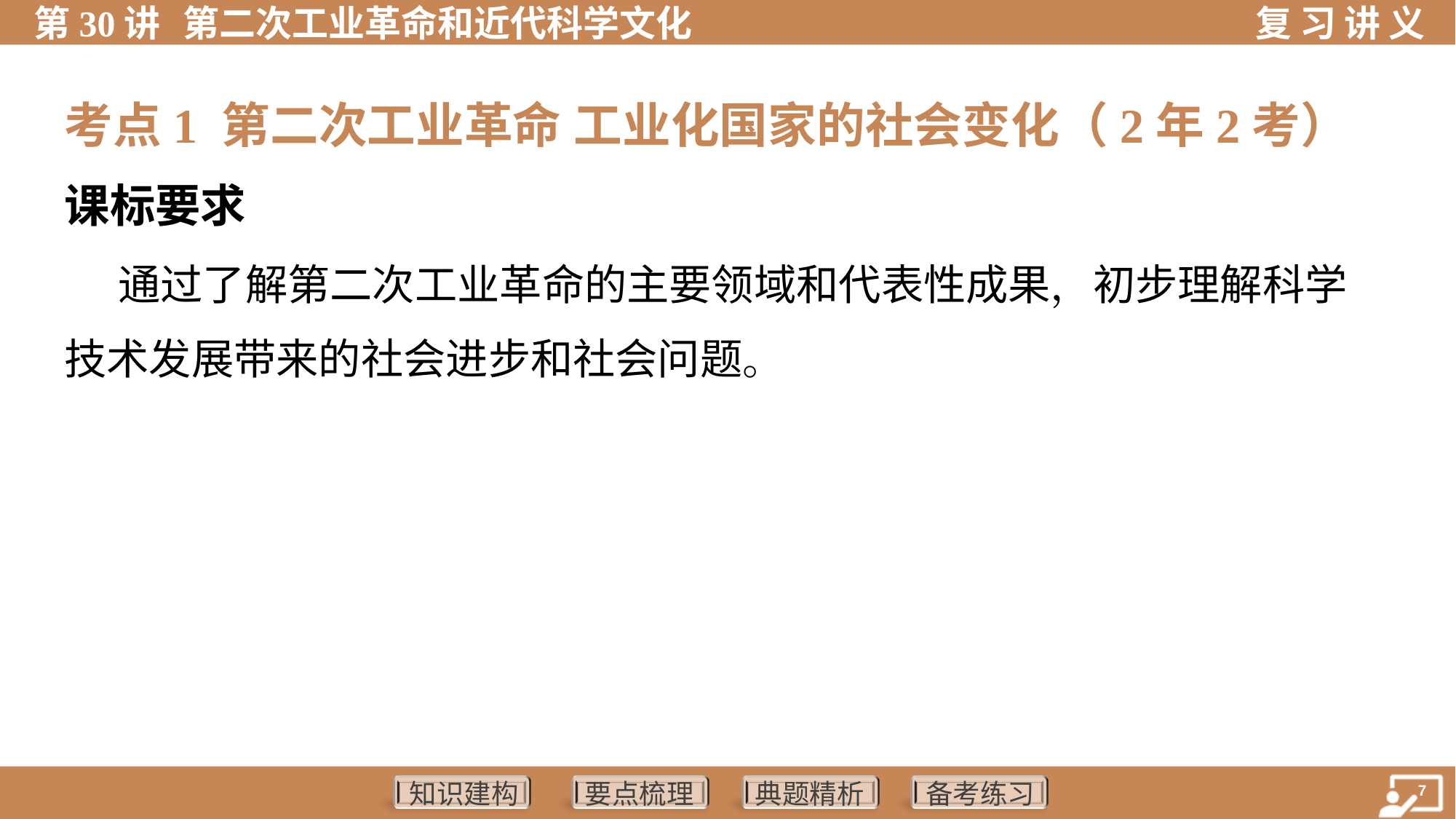

考点1 第二次工业革命 工业化国家的社会变化（2年2考）
课标要求
    通过了解第二次工业革命的主要领域和代表性成果，初步理解科学
技术发展带来的社会进步和社会问题。